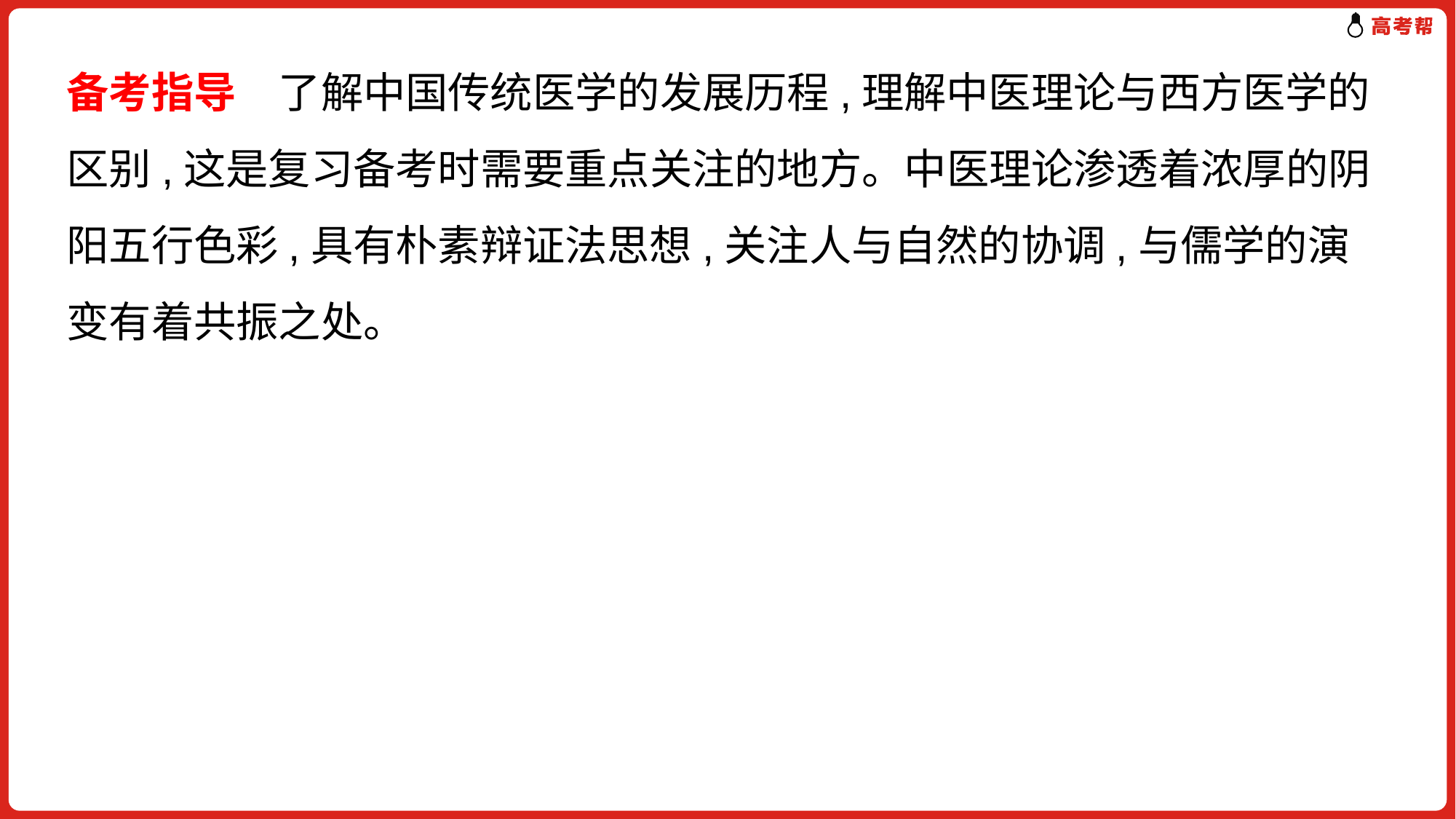

备考指导　了解中国传统医学的发展历程,理解中医理论与西方医学的区别,这是复习备考时需要重点关注的地方。中医理论渗透着浓厚的阴阳五行色彩,具有朴素辩证法思想,关注人与自然的协调,与儒学的演变有着共振之处。